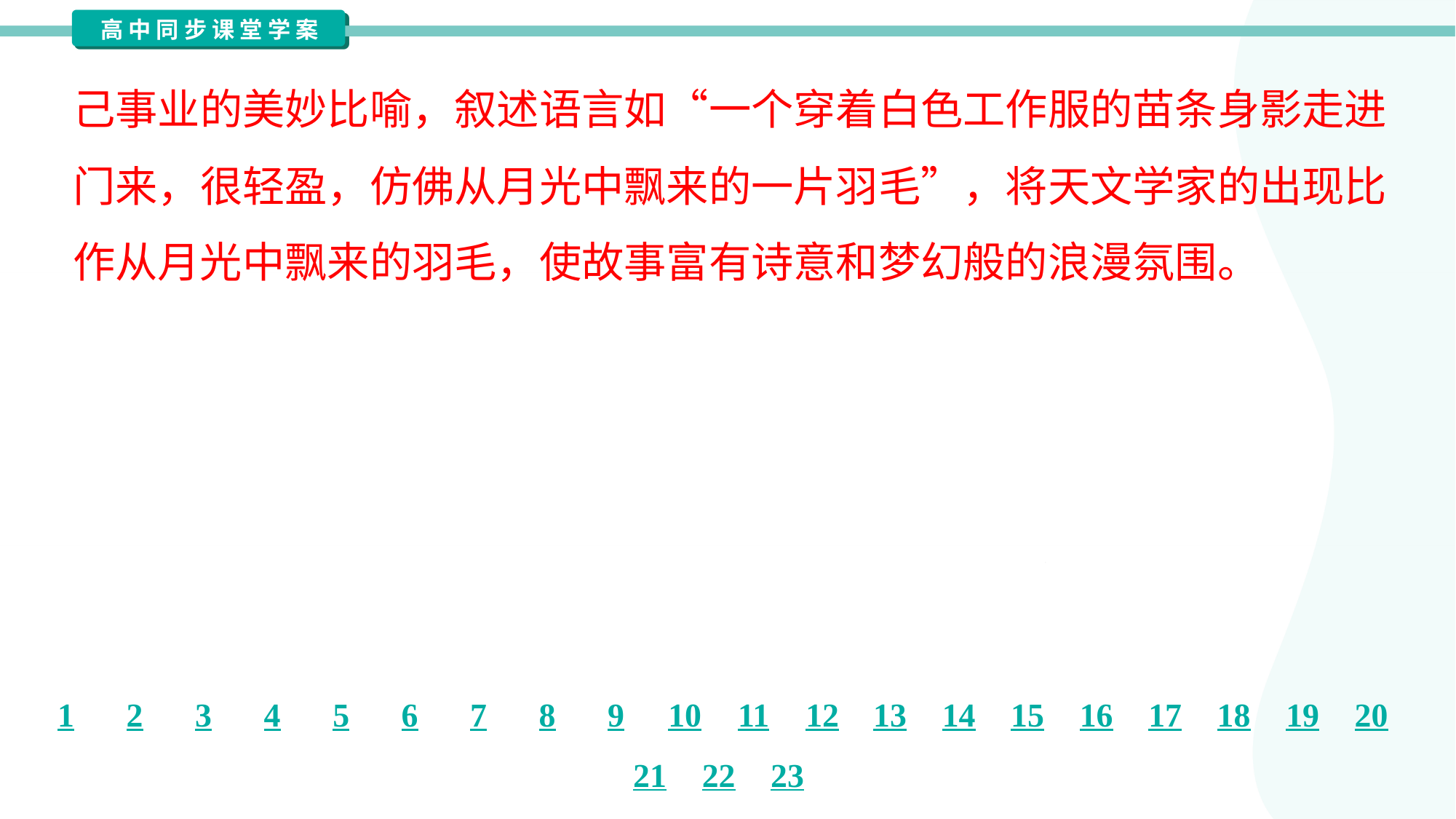

己事业的美妙比喻，叙述语言如“一个穿着白色工作服的苗条身影走进
门来，很轻盈，仿佛从月光中飘来的一片羽毛”，将天文学家的出现比
作从月光中飘来的羽毛，使故事富有诗意和梦幻般的浪漫氛围。